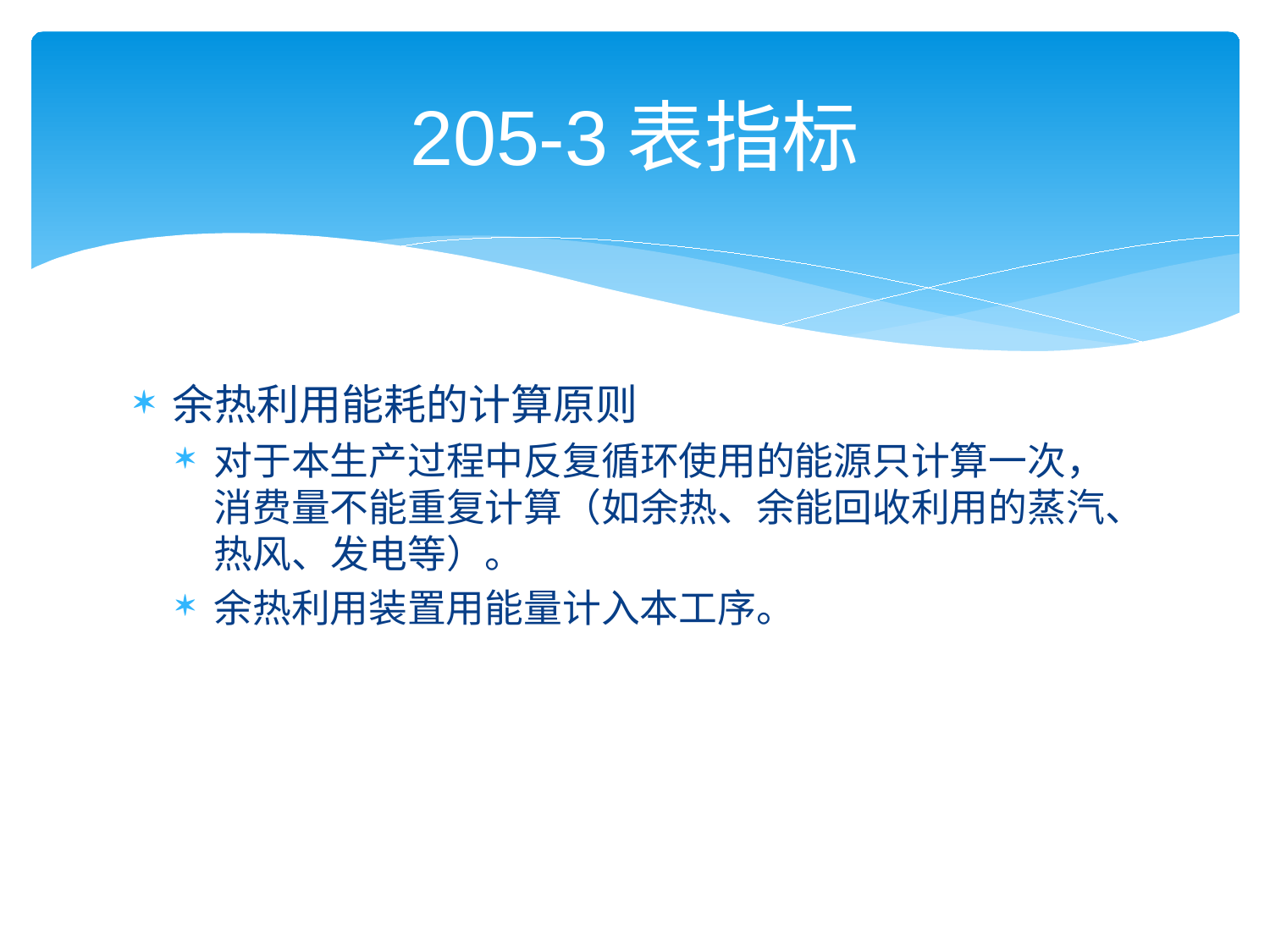

# 205-3表指标
余热利用能耗的计算原则
对于本生产过程中反复循环使用的能源只计算一次，消费量不能重复计算（如余热、余能回收利用的蒸汽、热风、发电等）。
余热利用装置用能量计入本工序。
23